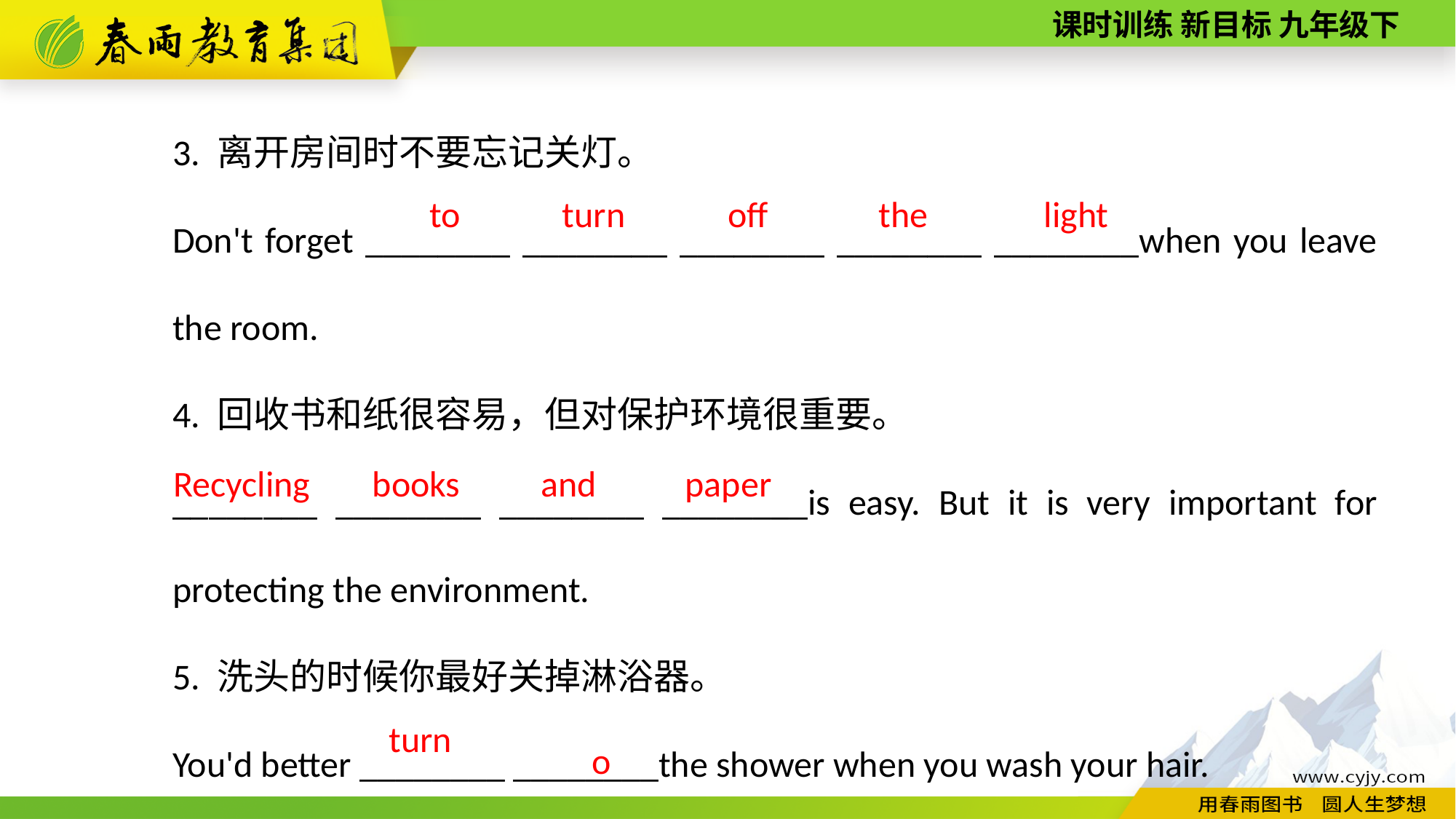

3. 离开房间时不要忘记关灯。
Don't forget ________ ________ ________ ________ ________when you leave the room.
4. 回收书和纸很容易，但对保护环境很重要。
________ ________ ________ ________is easy. But it is very important for protecting the environment.
5. 洗头的时候你最好关掉淋浴器。
You'd better ________ ________the shower when you wash your hair.
the
light
off
turn
to
paper
books
and
Recycling
off
turn